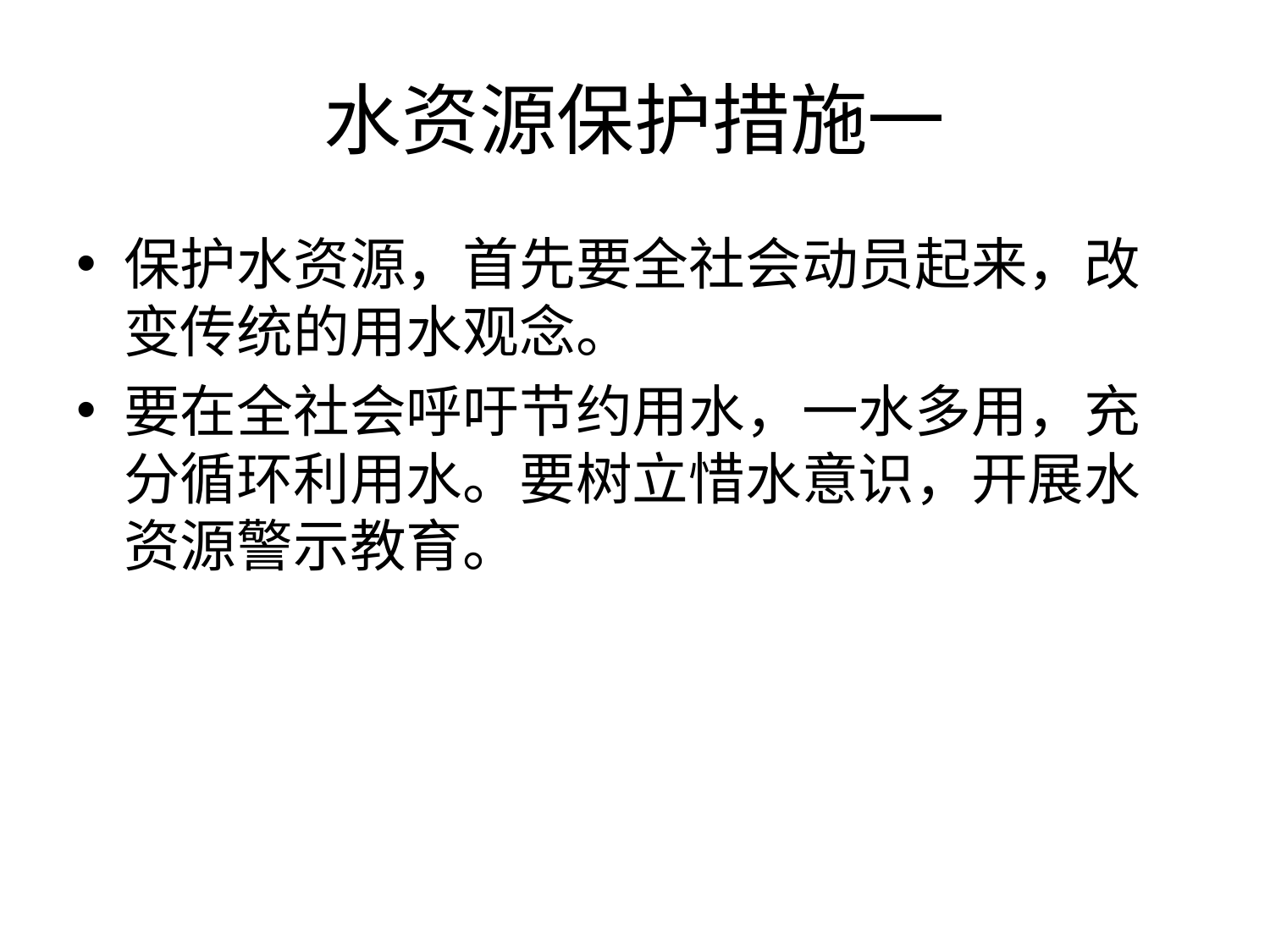

# 水资源保护措施一
保护水资源，首先要全社会动员起来，改变传统的用水观念。
要在全社会呼吁节约用水，一水多用，充分循环利用水。要树立惜水意识，开展水资源警示教育。